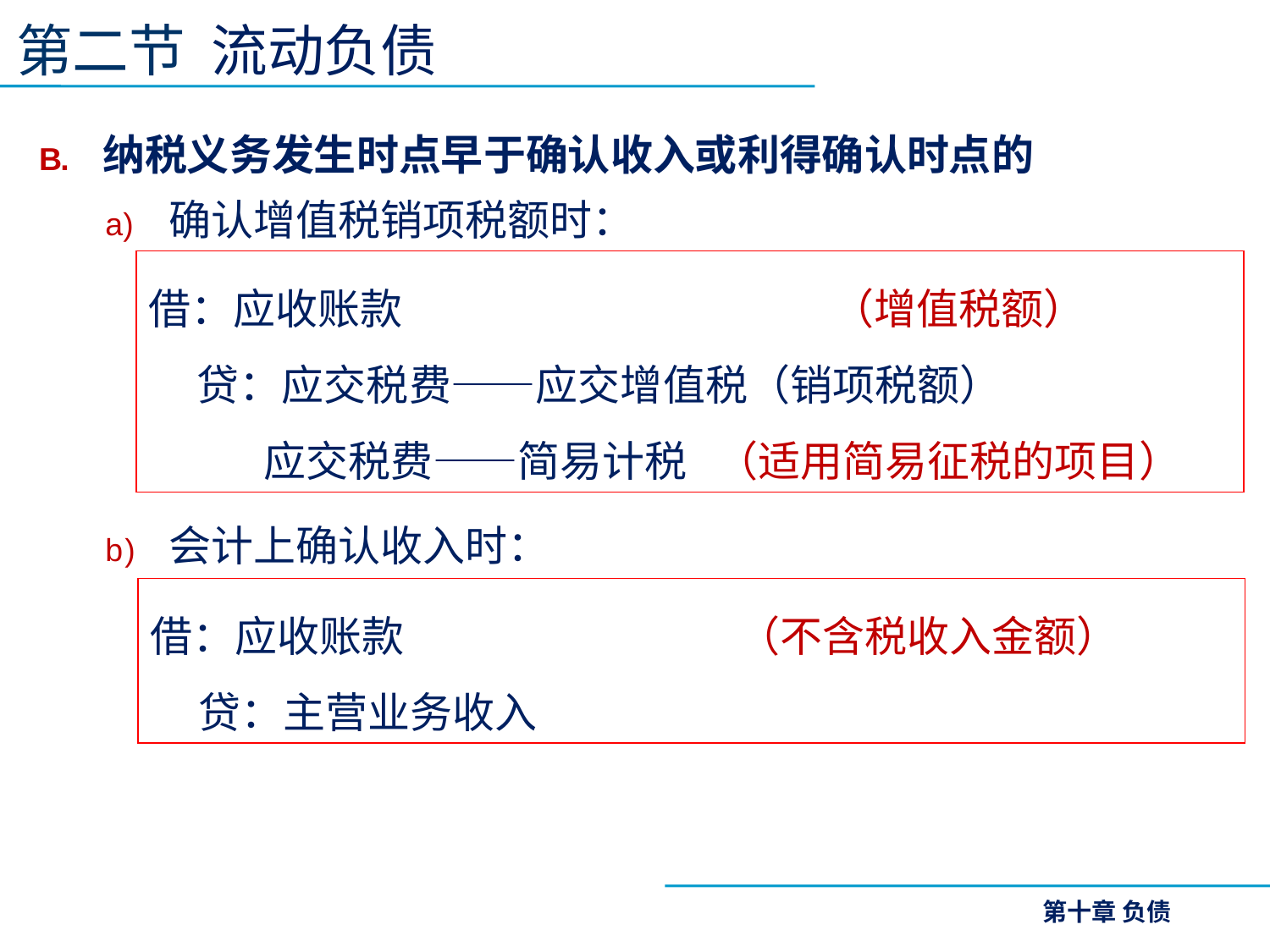

第二节  流动负债
纳税义务发生时点早于确认收入或利得确认时点的
确认增值税销项税额时：

会计上确认收入时：
借：应收账款                                             （增值税额）
    贷：应交税费——应交增值税（销项税额）
           应交税费——简易计税   （适用简易征税的项目）
借：应收账款                                   （不含税收入金额）
    贷：主营业务收入